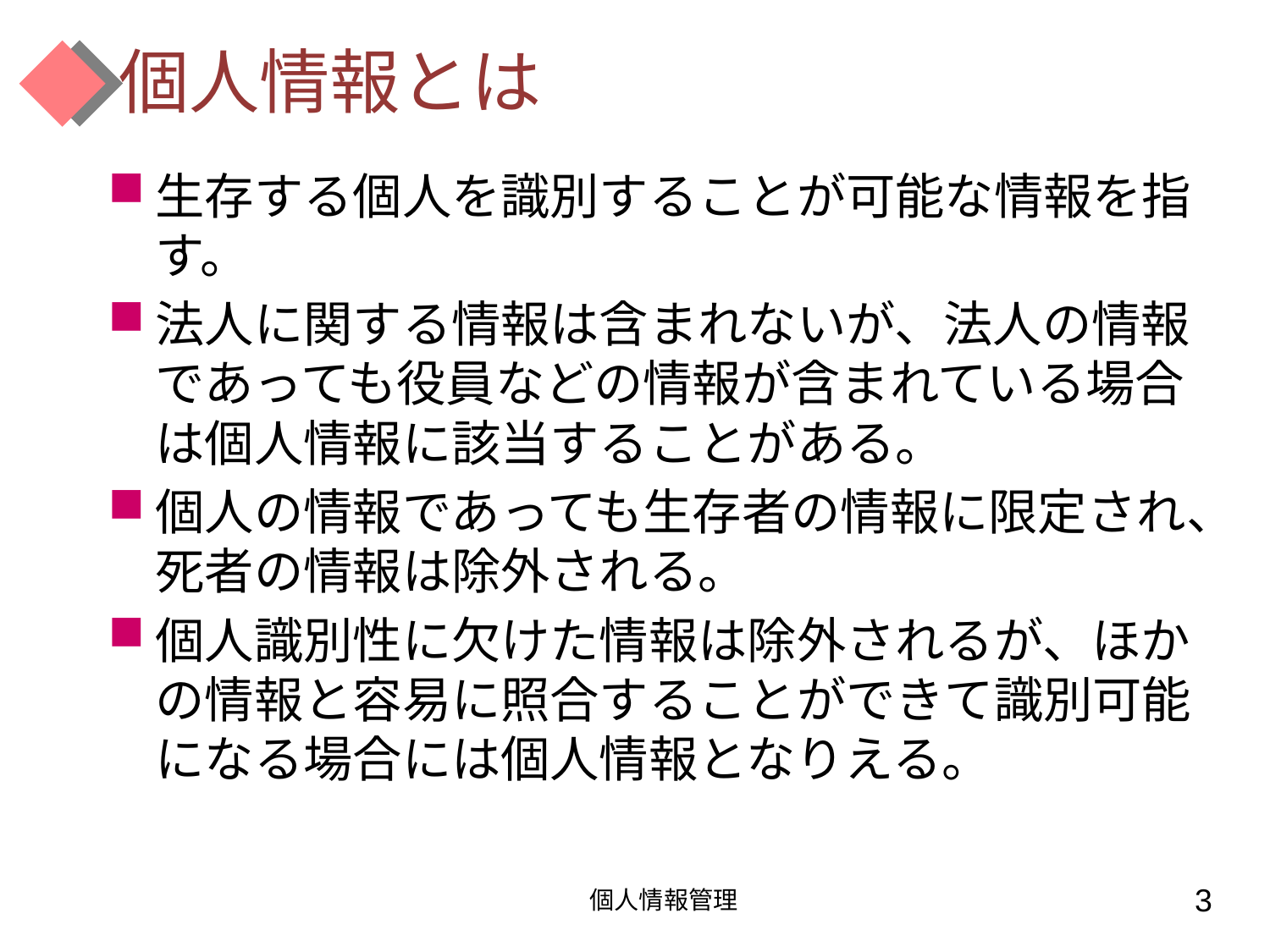

# 個人情報とは
生存する個人を識別することが可能な情報を指す。
法人に関する情報は含まれないが、法人の情報であっても役員などの情報が含まれている場合は個人情報に該当することがある。
個人の情報であっても生存者の情報に限定され、死者の情報は除外される。
個人識別性に欠けた情報は除外されるが、ほかの情報と容易に照合することができて識別可能になる場合には個人情報となりえる。
個人情報管理
3